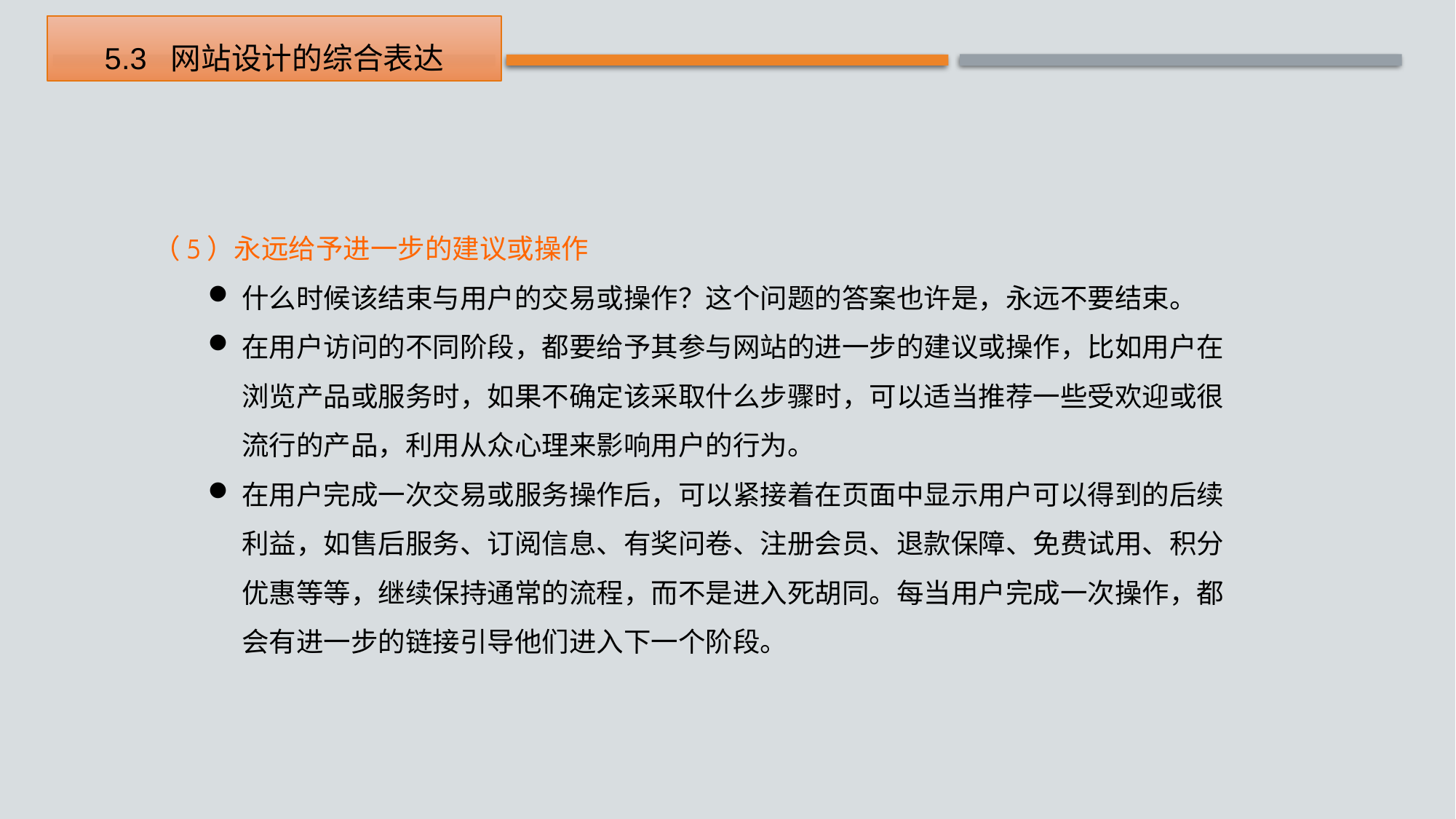

5.3  网站设计的综合表达
（5）永远给予进一步的建议或操作
什么时候该结束与用户的交易或操作？这个问题的答案也许是，永远不要结束。
在用户访问的不同阶段，都要给予其参与网站的进一步的建议或操作，比如用户在浏览产品或服务时，如果不确定该采取什么步骤时，可以适当推荐一些受欢迎或很流行的产品，利用从众心理来影响用户的行为。
在用户完成一次交易或服务操作后，可以紧接着在页面中显示用户可以得到的后续利益，如售后服务、订阅信息、有奖问卷、注册会员、退款保障、免费试用、积分优惠等等，继续保持通常的流程，而不是进入死胡同。每当用户完成一次操作，都会有进一步的链接引导他们进入下一个阶段。